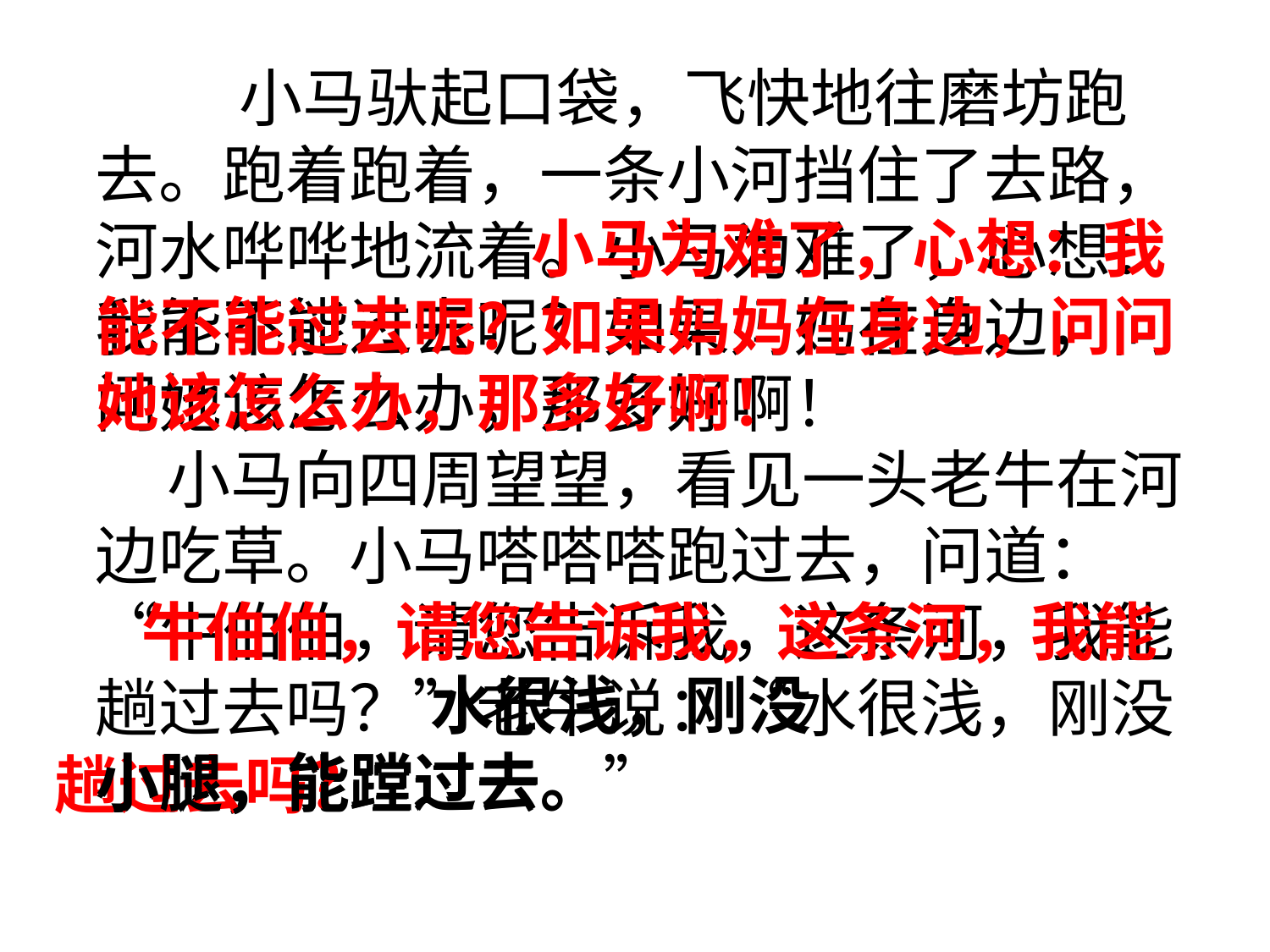

小马驮起口袋，飞快地往磨坊跑去。跑着跑着，一条小河挡住了去路，河水哗哗地流着。小马为难了，心想：我能不能过去呢？如果妈妈在身边，问问她该怎么办，那多好啊！
    小马向四周望望，看见一头老牛在河边吃草。小马嗒嗒嗒跑过去，问道：“牛伯伯，请您告诉我，这条河，我能趟过去吗？”老牛说：“水很浅，刚没小腿，能蹚过去。”
                          小马为难了，心想：我能不能过去呢？如果妈妈在身边，问问她该怎么办，那多好啊！
        牛伯伯，请您告诉我，这条河，我能
   趟过去吗？
                    水很浅，刚没
小腿，能蹚过去。